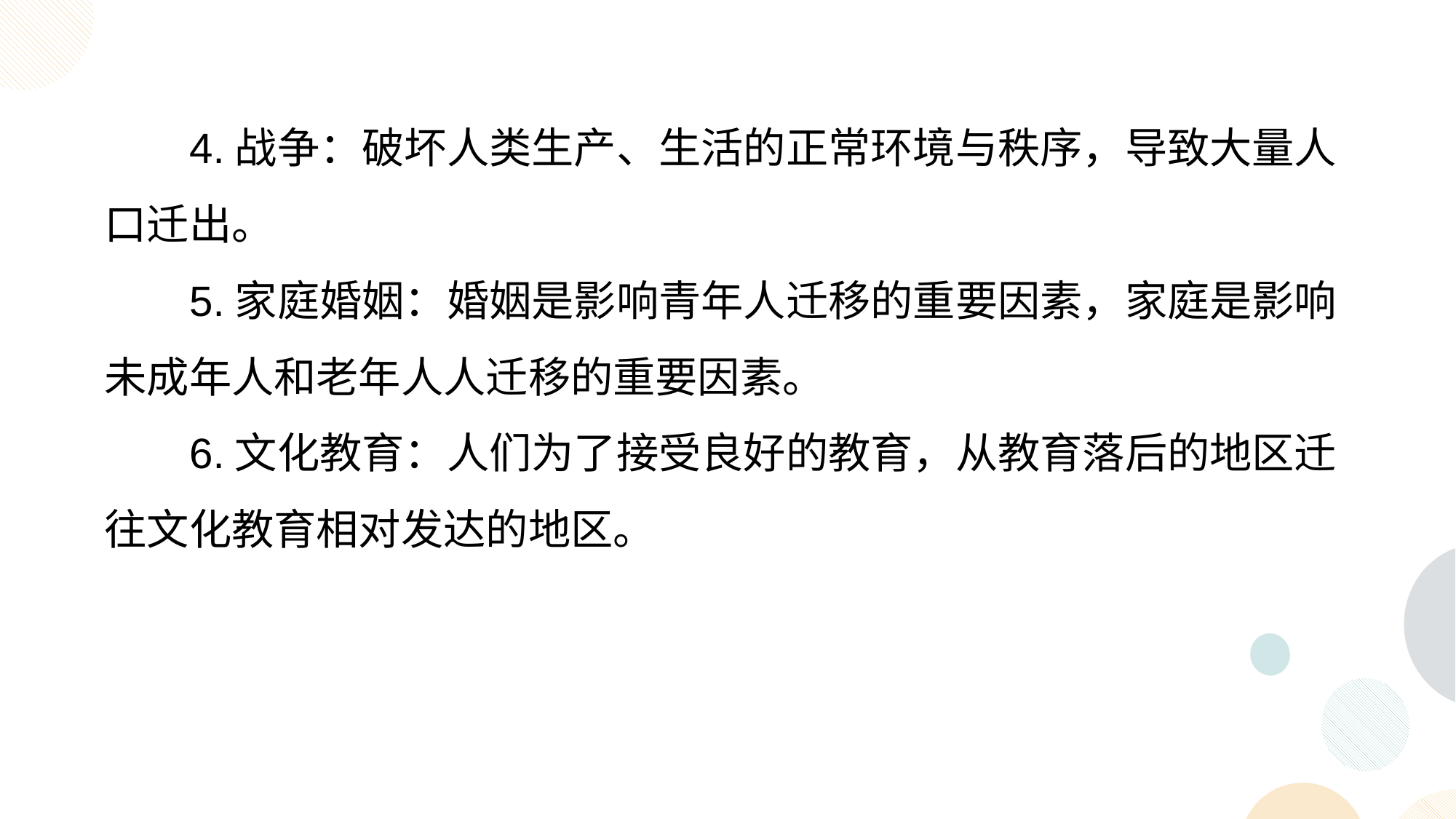

4.战争：破坏人类生产、生活的正常环境与秩序，导致大量人口迁出。
5.家庭婚姻：婚姻是影响青年人迁移的重要因素，家庭是影响未成年人和老年人人迁移的重要因素。
6.文化教育：人们为了接受良好的教育，从教育落后的地区迁往文化教育相对发达的地区。